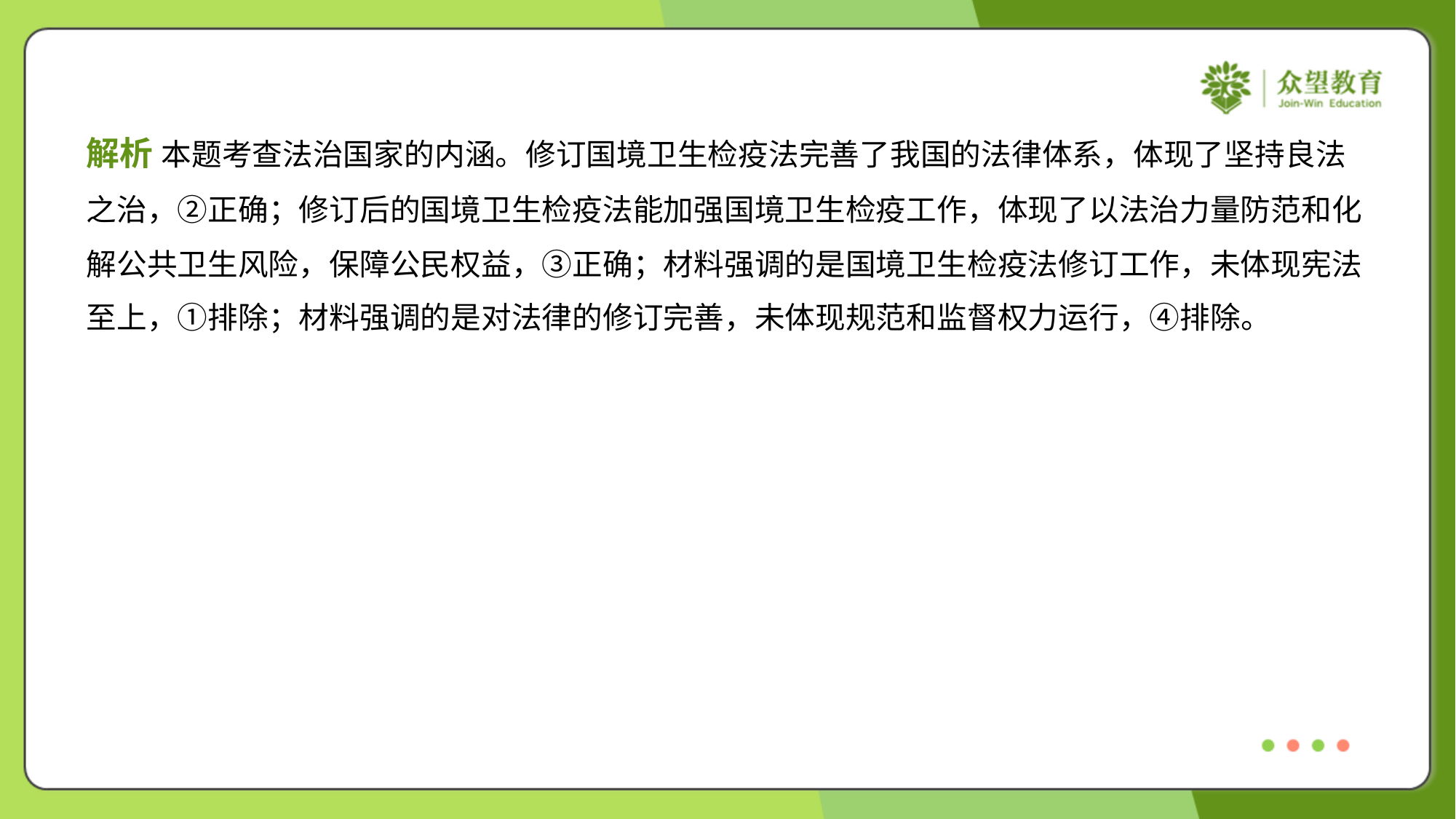

解析 本题考查法治国家的内涵。修订国境卫生检疫法完善了我国的法律体系，体现了坚持良法
之治，②正确；修订后的国境卫生检疫法能加强国境卫生检疫工作，体现了以法治力量防范和化
解公共卫生风险，保障公民权益，③正确；材料强调的是国境卫生检疫法修订工作，未体现宪法
至上，①排除；材料强调的是对法律的修订完善，未体现规范和监督权力运行，④排除。